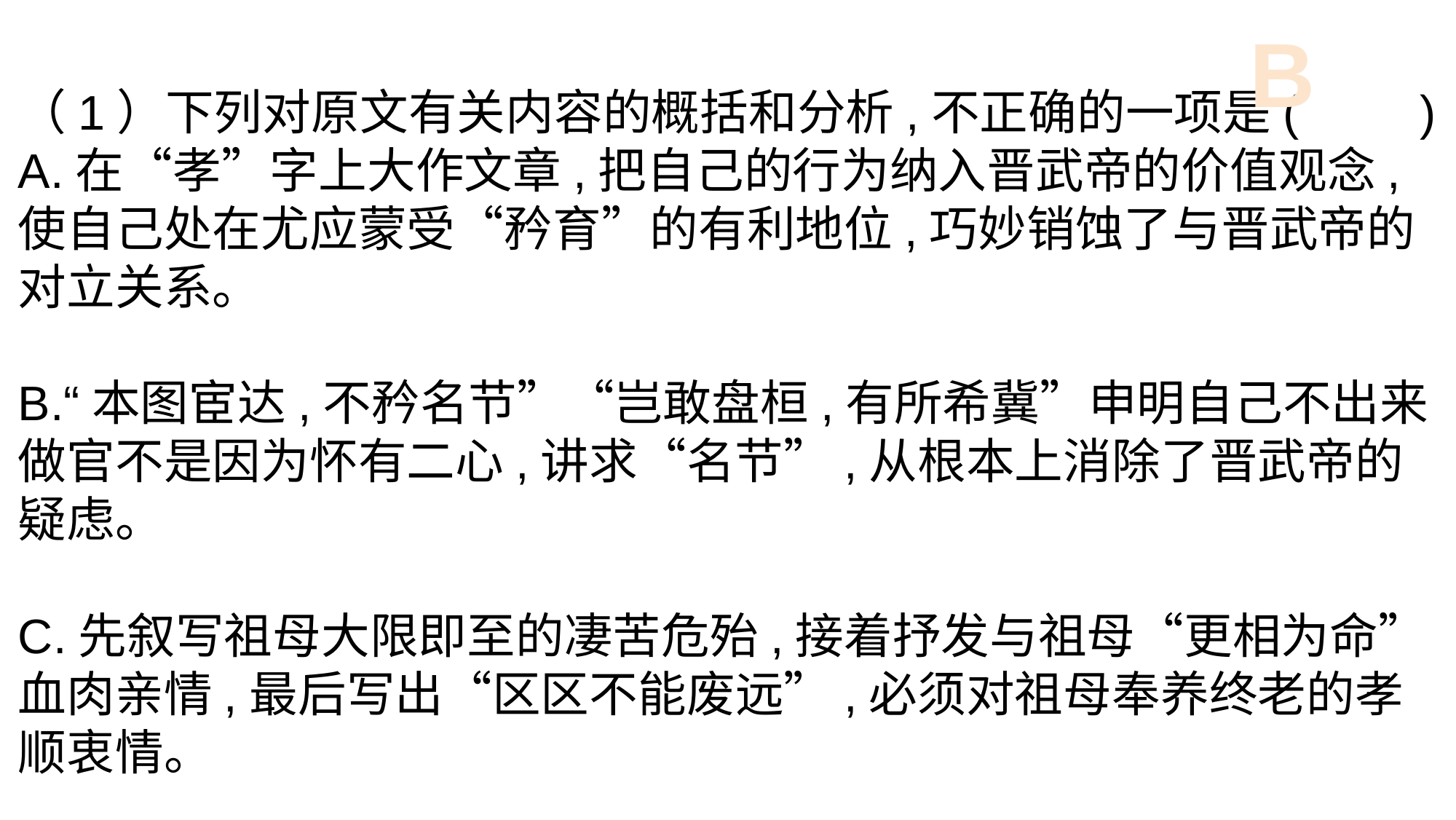

B
（1）下列对原文有关内容的概括和分析,不正确的一项是(　　)
A.在“孝”字上大作文章,把自己的行为纳入晋武帝的价值观念,使自己处在尤应蒙受“矜育”的有利地位,巧妙销蚀了与晋武帝的对立关系。

B.“本图宦达,不矜名节”“岂敢盘桓,有所希冀”申明自己不出来做官不是因为怀有二心,讲求“名节”,从根本上消除了晋武帝的疑虑。

C.先叙写祖母大限即至的凄苦危殆,接着抒发与祖母“更相为命”血肉亲情,最后写出“区区不能废远”,必须对祖母奉养终老的孝顺衷情。

D.作者突出了一个情字,既有对祖母的孝顺之情,又有对朝廷的感激之情,更有对皇帝的耿耿忠心,便能打动晋武帝的心。